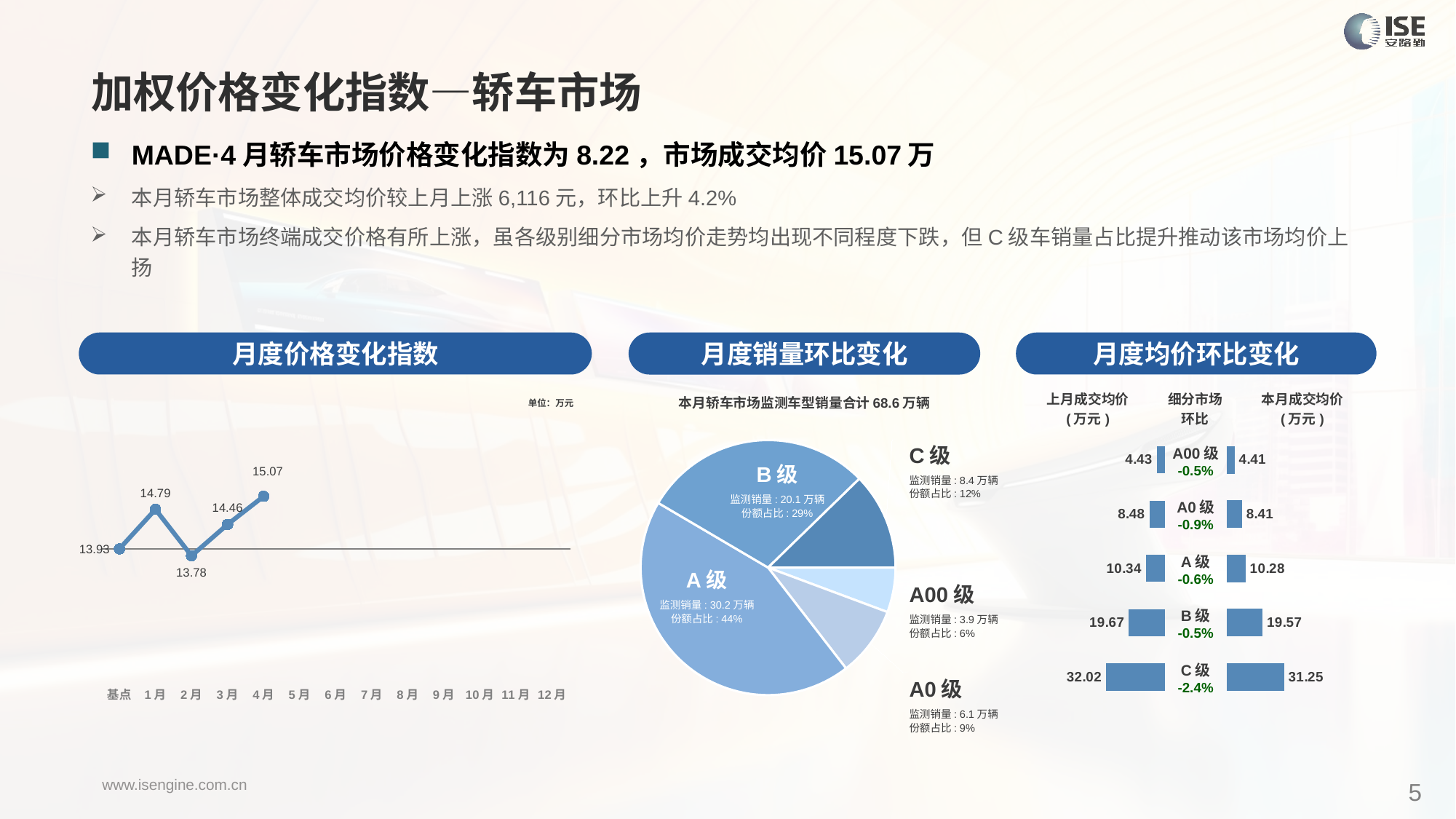

加权价格变化指数—轿车市场
MADE·4月轿车市场价格变化指数为8.22，市场成交均价15.07万
本月轿车市场整体成交均价较上月上涨6,116元，环比上升4.2%
本月轿车市场终端成交价格有所上涨，虽各级别细分市场均价走势均出现不同程度下跌，但C级车销量占比提升推动该市场均价上扬

月度价格变化指数

月度均价环比变化

月度销量环比变化

### Chart

| Category | Y2024 |
|---|---|
| 基点 | 0.0 |
| 1月 | 6.179169729848333 |
| 2月 | -1.08 |
| 3月 | 3.83 |
| 4月 | 8.22 |
| 5月 | None |
| 6月 | None |
| 7月 | None |
| 8月 | None |
| 9月 | None |
| 10月 | None |
| 11月 | None |
| 12月 | None |
本月轿车市场监测车型销量合计68.6万辆
| 上月成交均价 (万元) | 细分市场 环比 | 本月成交均价 (万元) |
| --- | --- | --- |
单位：万元

### Chart

| Category | 细分市场 |
|---|---|
| A00级 | 38931.000000001004 |
| A0级 | 60664.00000000041 |
| A级 | 301593.0000000034 |
| B级 | 200759.00000000323 |
| C级 | 84268.00000000343 |
C级
监测销量: 8.4万辆
份额占比: 12%
| A00级 -0.5% |
| --- |
| A0级 -0.9% |
| A级 -0.6% |
| B级 -0.5% |
| C级 -2.4% |

### Chart

| Category | 成交均价 |
|---|---|
| A00 | 4.434716708844884 |
| A0 | 8.483261111657004 |
| A | 10.33576868881718 |
| B | 19.67021097452888 |
| C | 32.01794331248759 |

### Chart

| Category | 金额 |
|---|---|
| A00 | 4.413331792145123 |
| A0 | 8.406978603455105 |
| A | 10.275038047965355 |
| B | 19.56772114824238 |
| C | 31.24654317178551 |
B级
监测销量: 20.1万辆
份额占比: 29%
A级
监测销量: 30.2万辆
份额占比: 44%
A00级
监测销量: 3.9万辆
份额占比: 6%
A0级
监测销量: 6.1万辆
份额占比: 9%
5